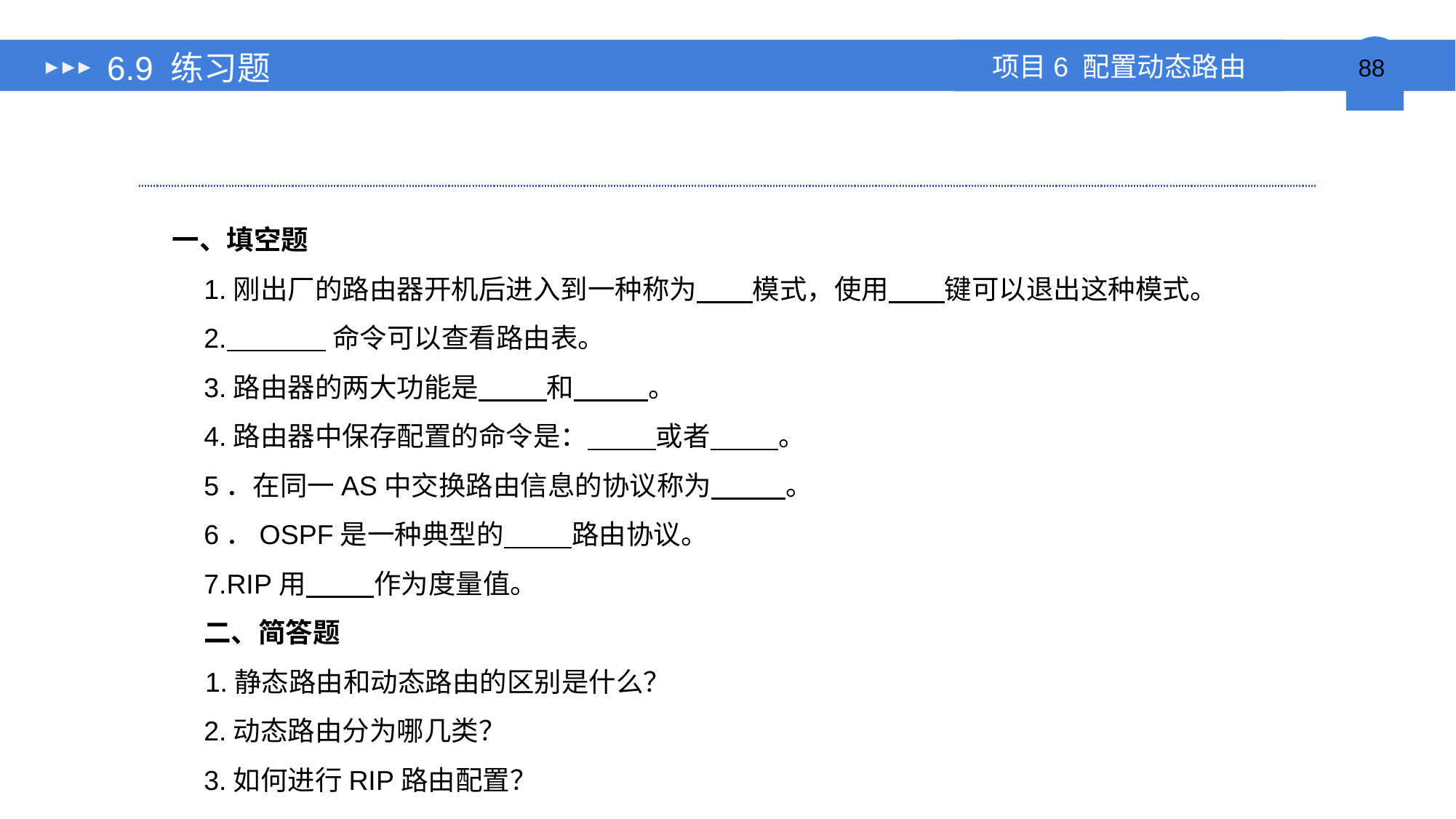

# 6.9 练习题

一、填空题
1.刚出厂的路由器开机后进入到一种称为         模式，使用         键可以退出这种模式。
2.             命令可以查看路由表。
3.路由器的两大功能是           和            。
4.路由器中保存配置的命令是：           或者           。
5．在同一AS中交换路由信息的协议称为            。
6．OSPF是一种典型的           路由协议。
7.RIP用           作为度量值。
二、简答题
1.静态路由和动态路由的区别是什么？
2.动态路由分为哪几类？
3.如何进行RIP路由配置？